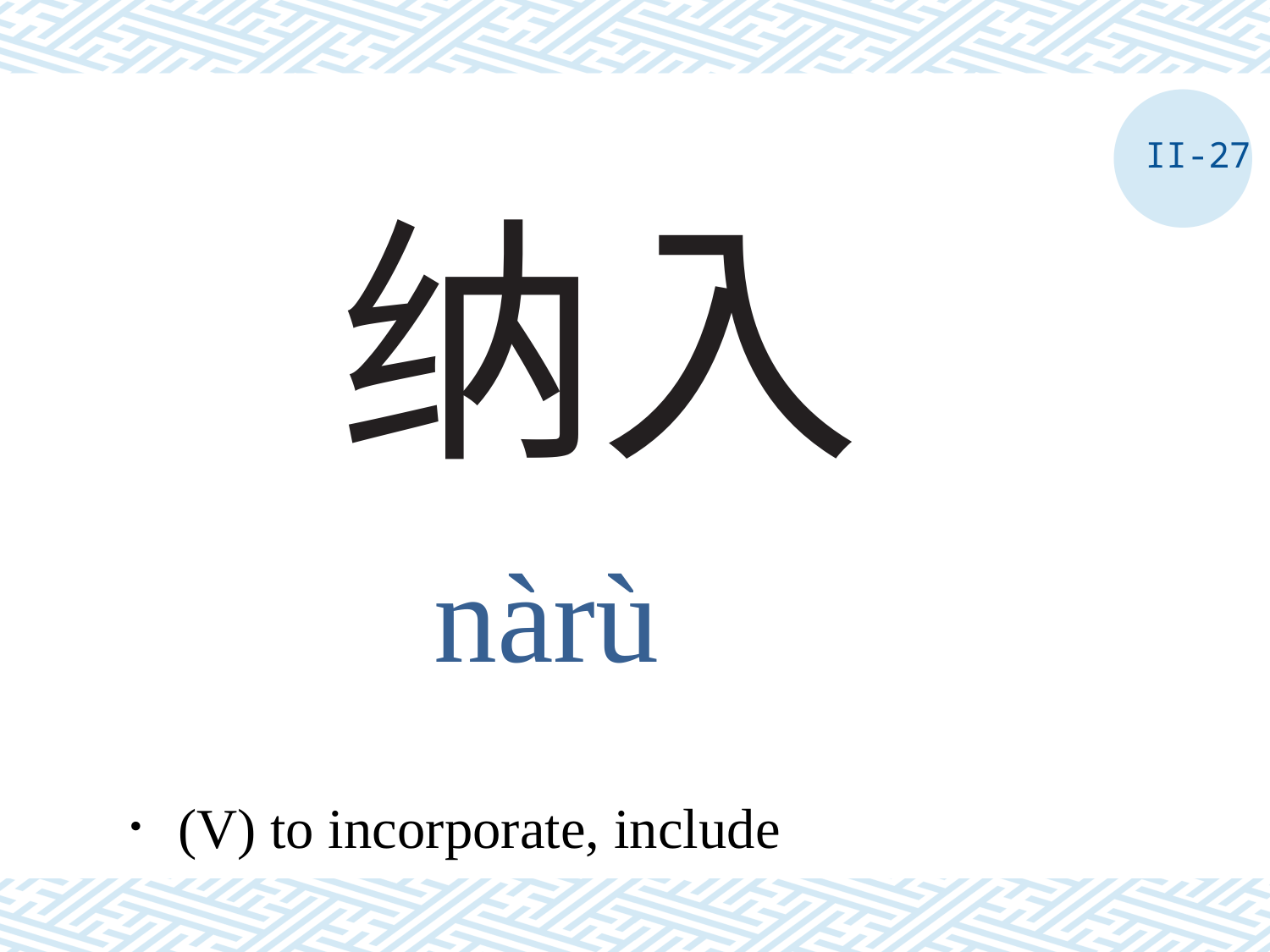

II-27

# 纳入
nàrù
．(V) to incorporate, include